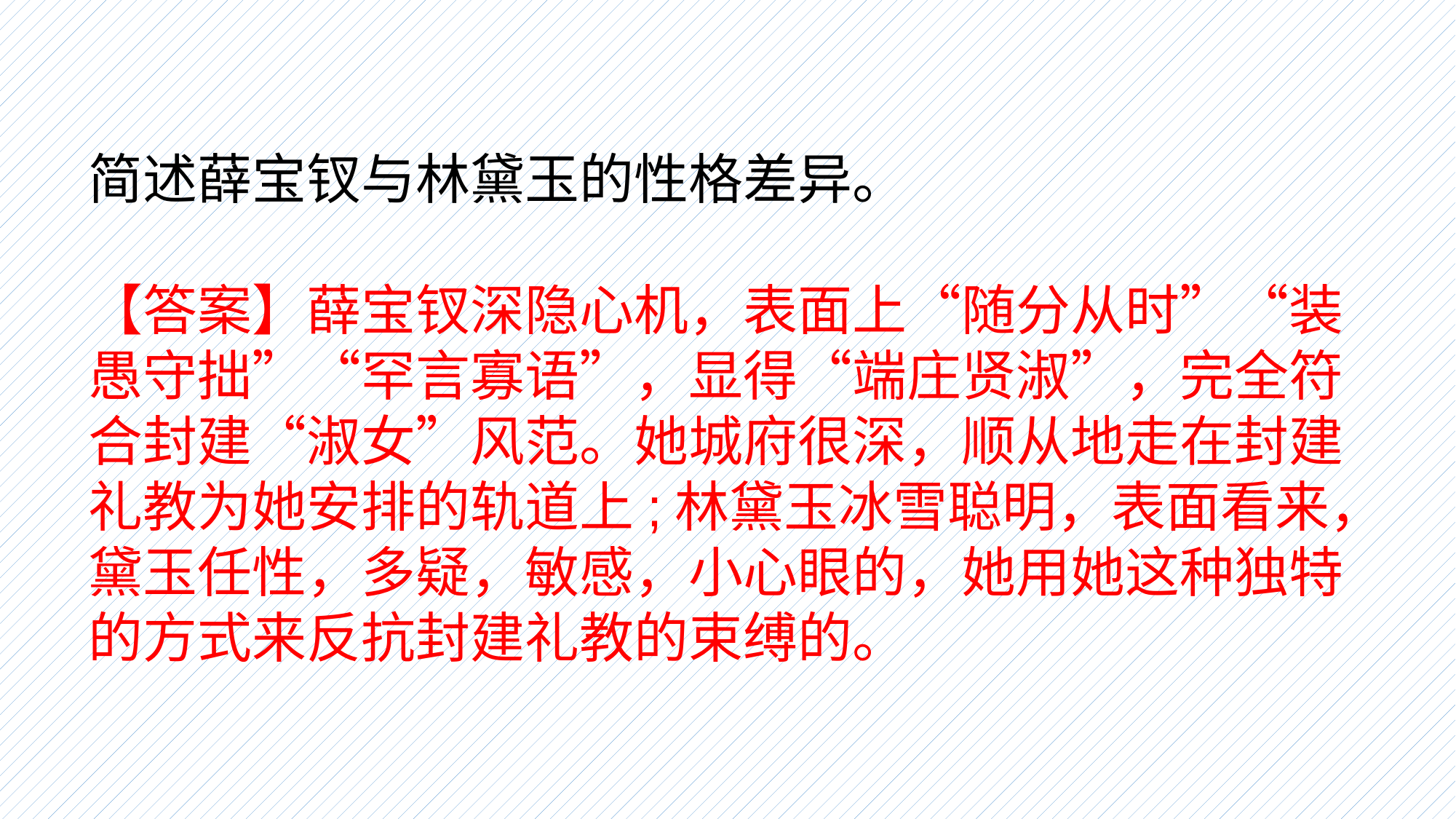

简述薛宝钗与林黛玉的性格差异。

【答案】薛宝钗深隐心机，表面上“随分从时”“装愚守拙”“罕言寡语”，显得“端庄贤淑”，完全符合封建“淑女”风范。她城府很深，顺从地走在封建礼教为她安排的轨道上;林黛玉冰雪聪明，表面看来，黛玉任性，多疑，敏感，小心眼的，她用她这种独特的方式来反抗封建礼教的束缚的。